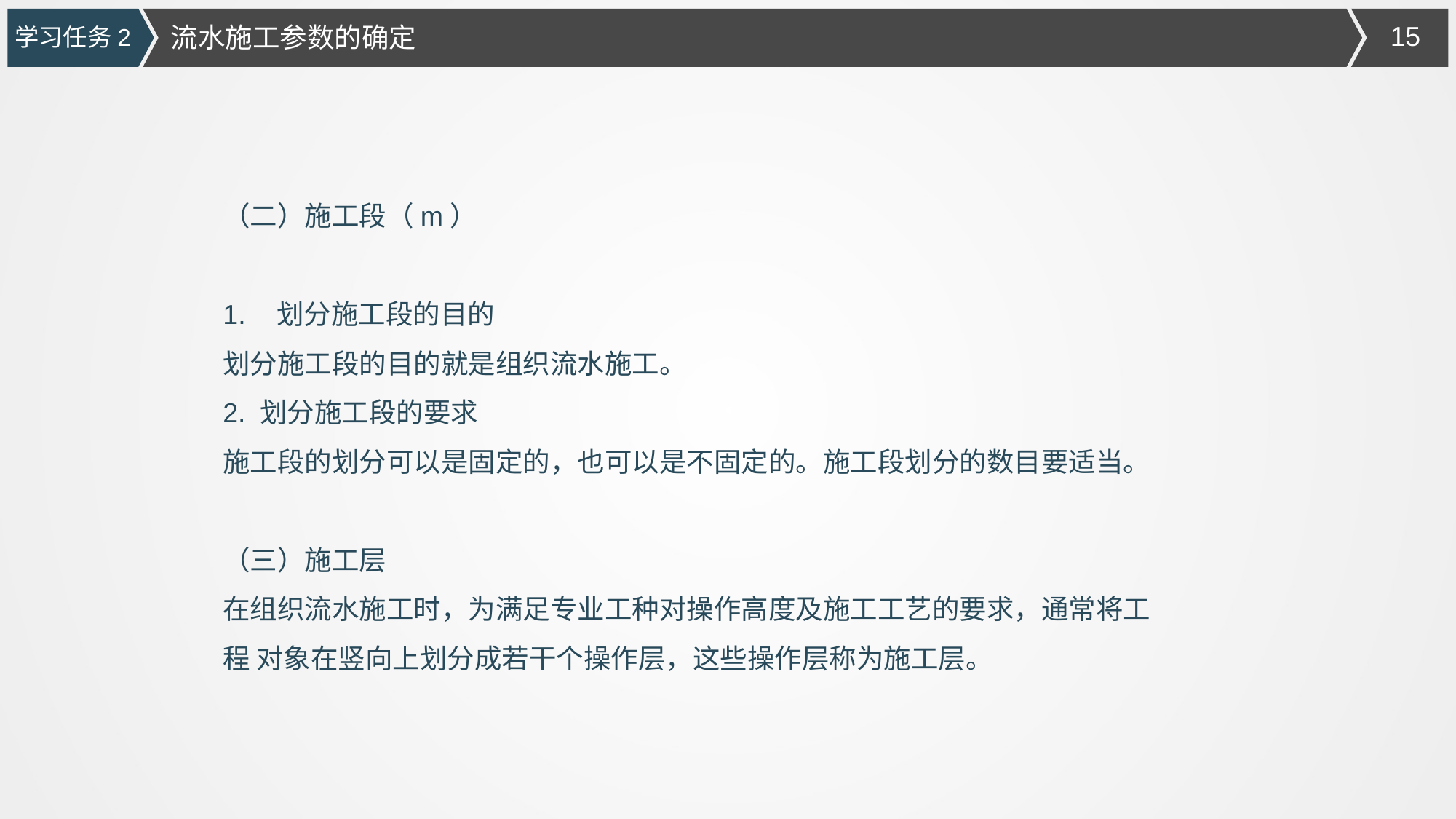

流水施工参数的确定
学习任务2
（二）施工段（m）

 划分施工段的目的
划分施工段的目的就是组织流水施工。
2. 划分施工段的要求
施工段的划分可以是固定的，也可以是不固定的。施工段划分的数目要适当。

（三）施工层
在组织流水施工时，为满足专业工种对操作高度及施工工艺的要求，通常将工程 对象在竖向上划分成若干个操作层，这些操作层称为施工层。